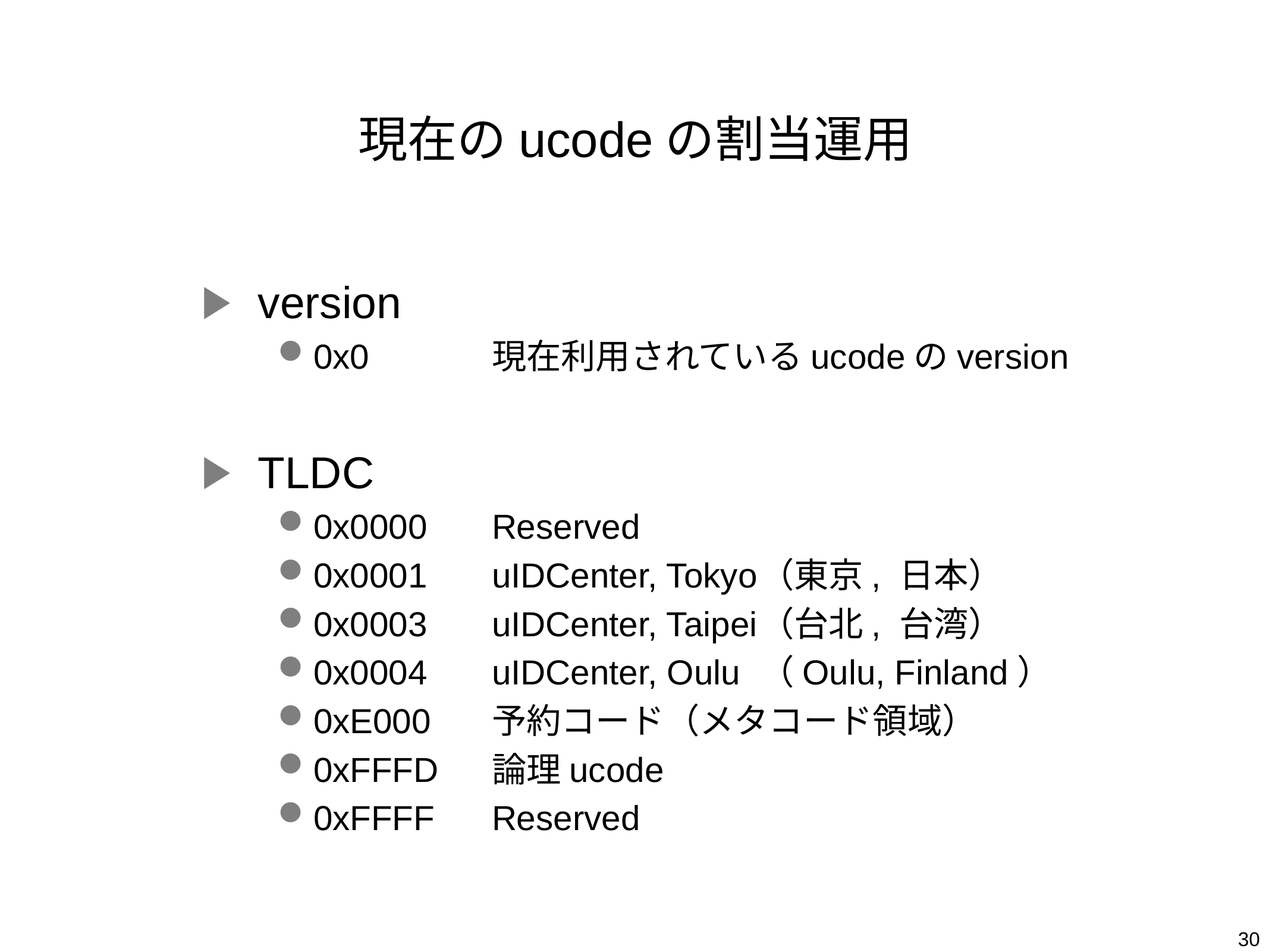

# 現在のucodeの割当運用
version
0x0		現在利用されているucodeのversion

TLDC
0x0000	Reserved
0x0001	uIDCenter, Tokyo	（東京, 日本）
0x0003	uIDCenter, Taipei	（台北, 台湾）
0x0004	uIDCenter, Oulu	（Oulu, Finland）
0xE000	予約コード（メタコード領域）
0xFFFD	論理ucode
0xFFFF	Reserved
30